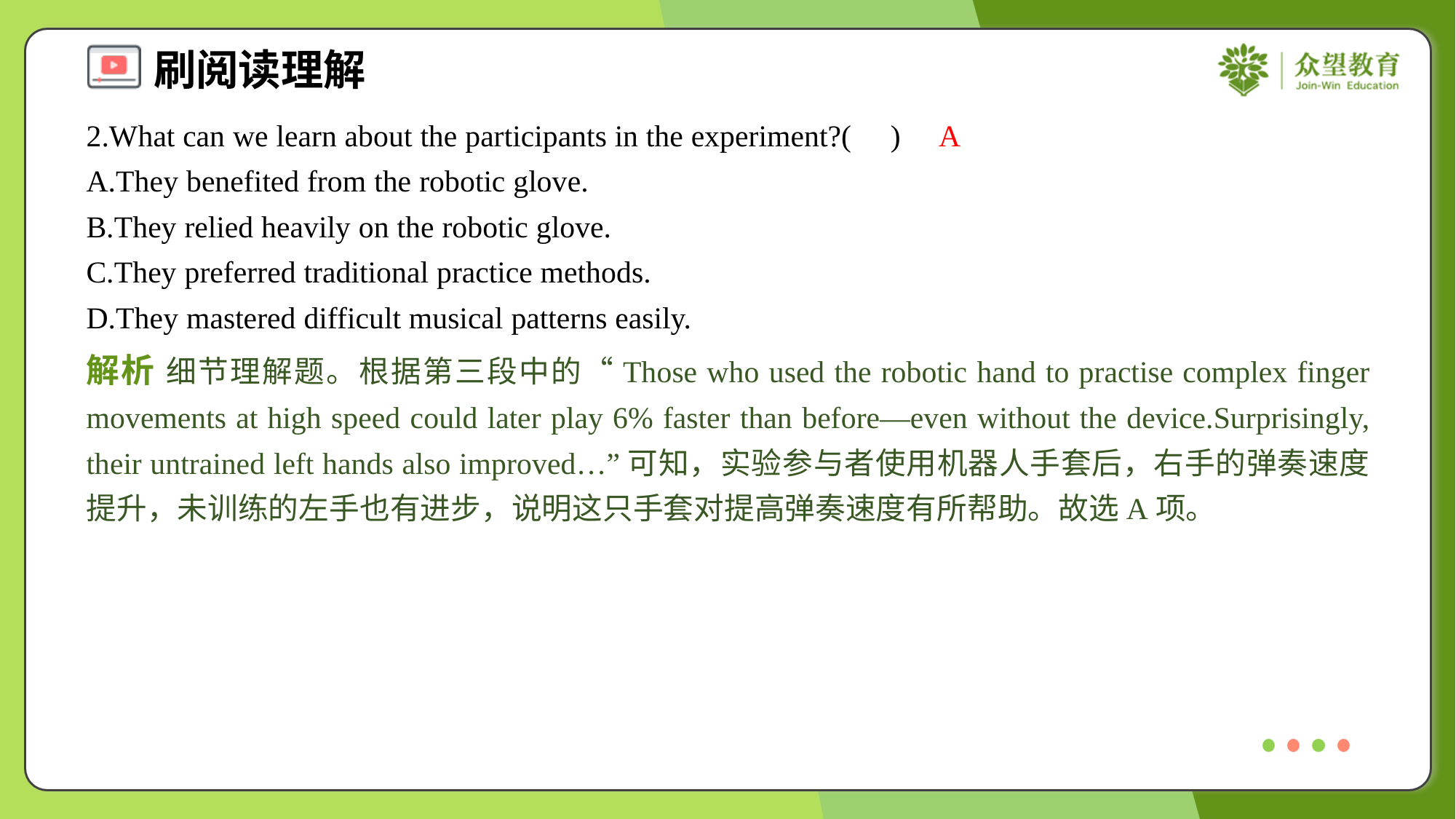

2.What can we learn about the participants in the experiment?(     )
A
A.They benefited from the robotic glove.
B.They relied heavily on the robotic glove.
C.They preferred traditional practice methods.
D.They mastered difficult musical patterns easily.
解析 细节理解题。根据第三段中的“Those who used the robotic hand to practise complex finger movements at high speed could later play 6% faster than before—even without the device.Surprisingly, their untrained left hands also improved…”可知，实验参与者使用机器人手套后，右手的弹奏速度提升，未训练的左手也有进步，说明这只手套对提高弹奏速度有所帮助。故选A项。